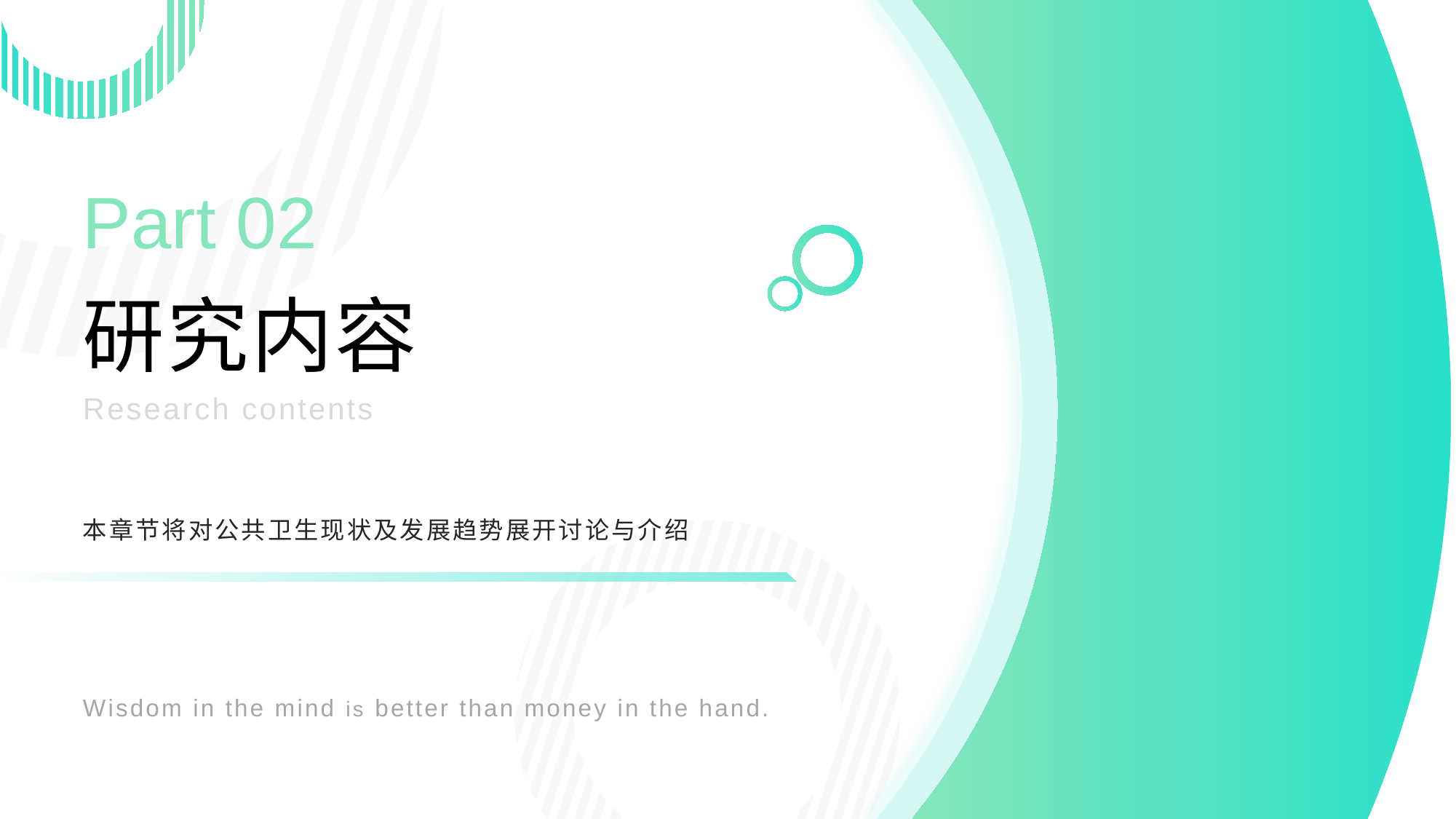

Part 02
研究内容
Research contents
本章节将对公共卫生现状及发展趋势展开讨论与介绍
Wisdom in the mind is better than money in the hand.